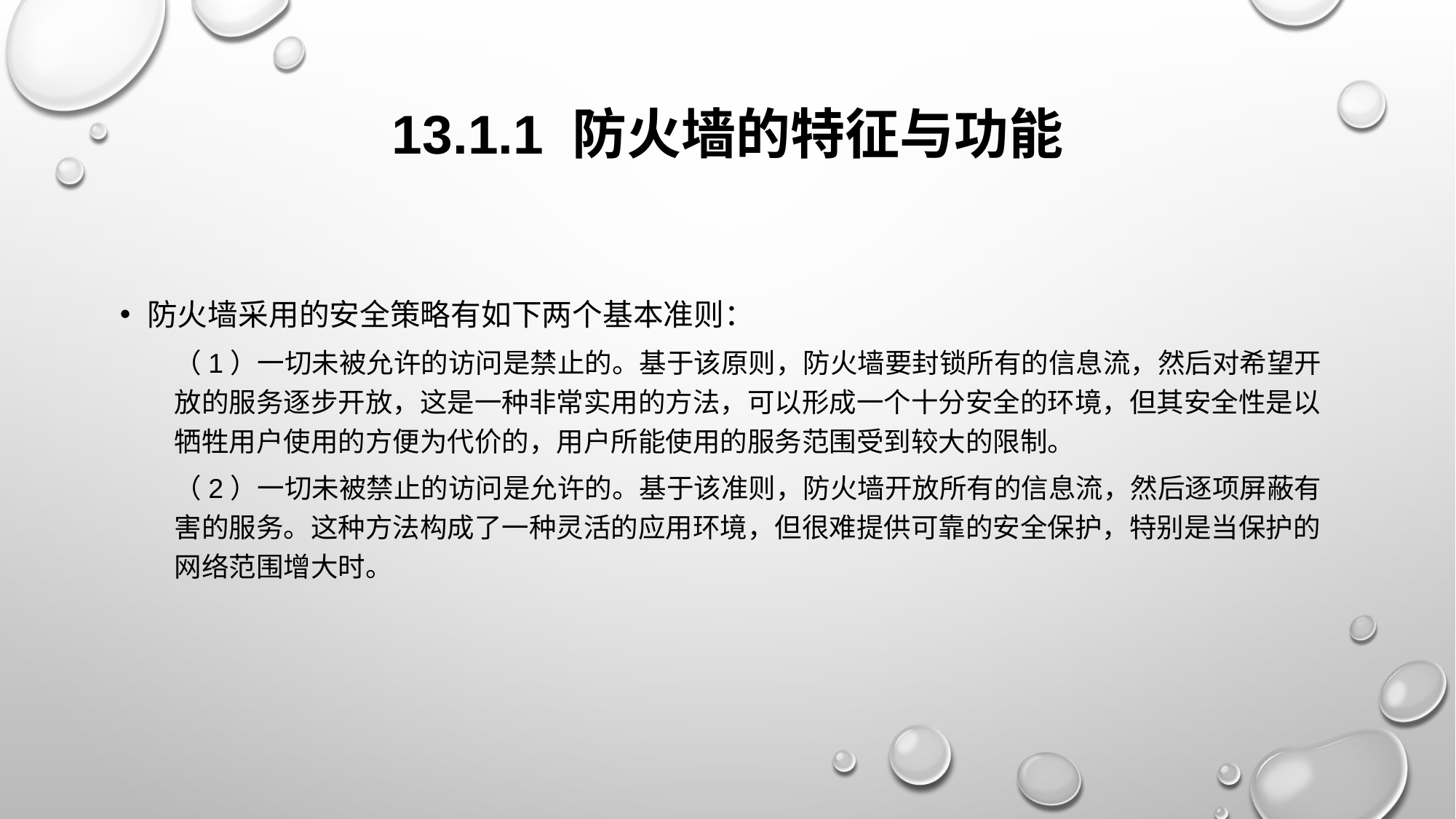

# 13.1.1 防火墙的特征与功能
防火墙采用的安全策略有如下两个基本准则：
（1）一切未被允许的访问是禁止的。基于该原则，防火墙要封锁所有的信息流，然后对希望开放的服务逐步开放，这是一种非常实用的方法，可以形成一个十分安全的环境，但其安全性是以牺牲用户使用的方便为代价的，用户所能使用的服务范围受到较大的限制。
（2）一切未被禁止的访问是允许的。基于该准则，防火墙开放所有的信息流，然后逐项屏蔽有害的服务。这种方法构成了一种灵活的应用环境，但很难提供可靠的安全保护，特别是当保护的网络范围增大时。